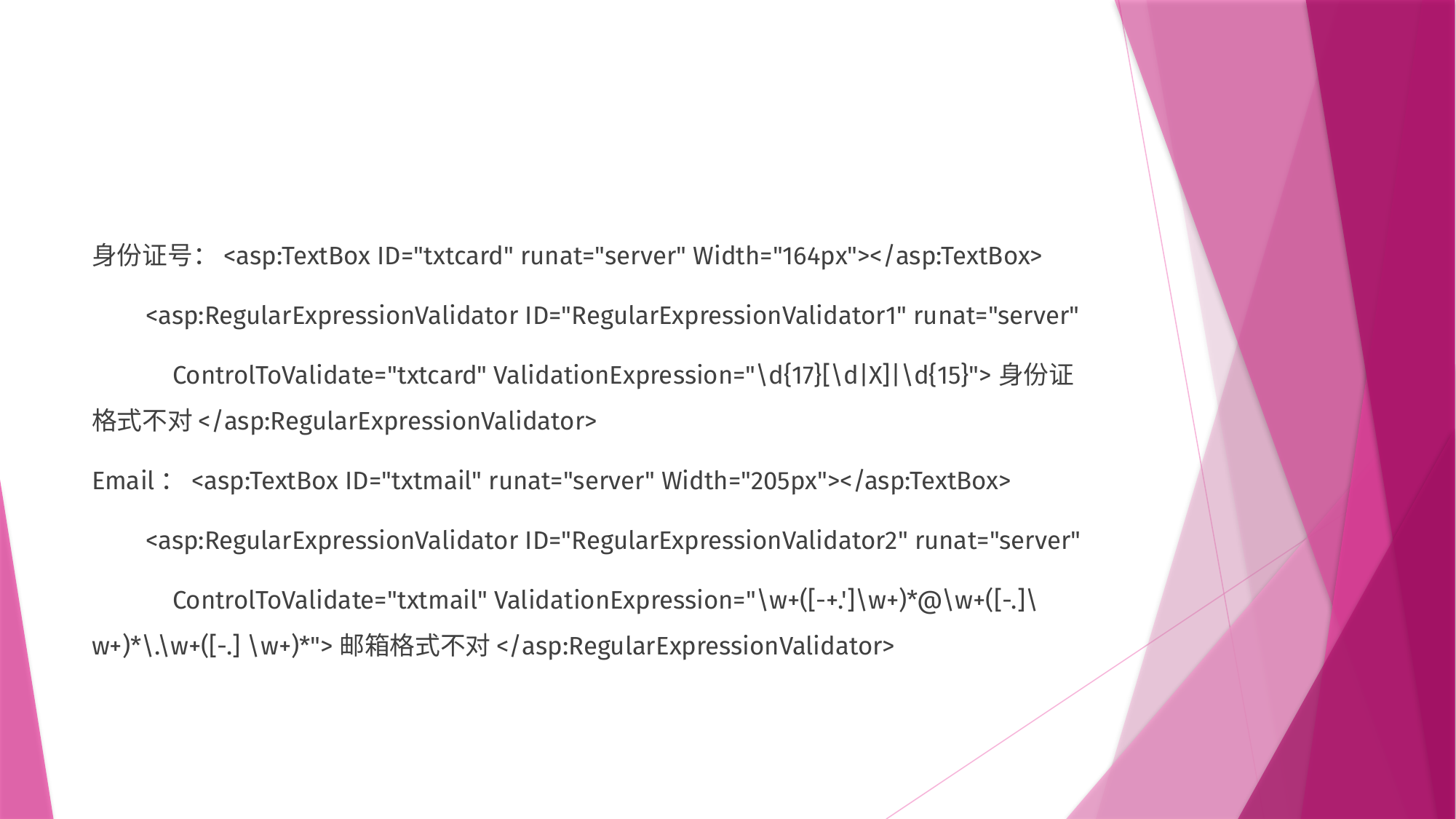

#
身份证号：<asp:TextBox ID="txtcard" runat="server" Width="164px"></asp:TextBox>
        <asp:RegularExpressionValidator ID="RegularExpressionValidator1" runat="server"
            ControlToValidate="txtcard" ValidationExpression="\d{17}[\d|X]|\d{15}">身份证格式不对</asp:RegularExpressionValidator>
Email：<asp:TextBox ID="txtmail" runat="server" Width="205px"></asp:TextBox>
        <asp:RegularExpressionValidator ID="RegularExpressionValidator2" runat="server"
            ControlToValidate="txtmail" ValidationExpression="\w+([-+.']\w+)*@\w+([-.]\w+)*\.\w+([-.] \w+)*">邮箱格式不对</asp:RegularExpressionValidator>